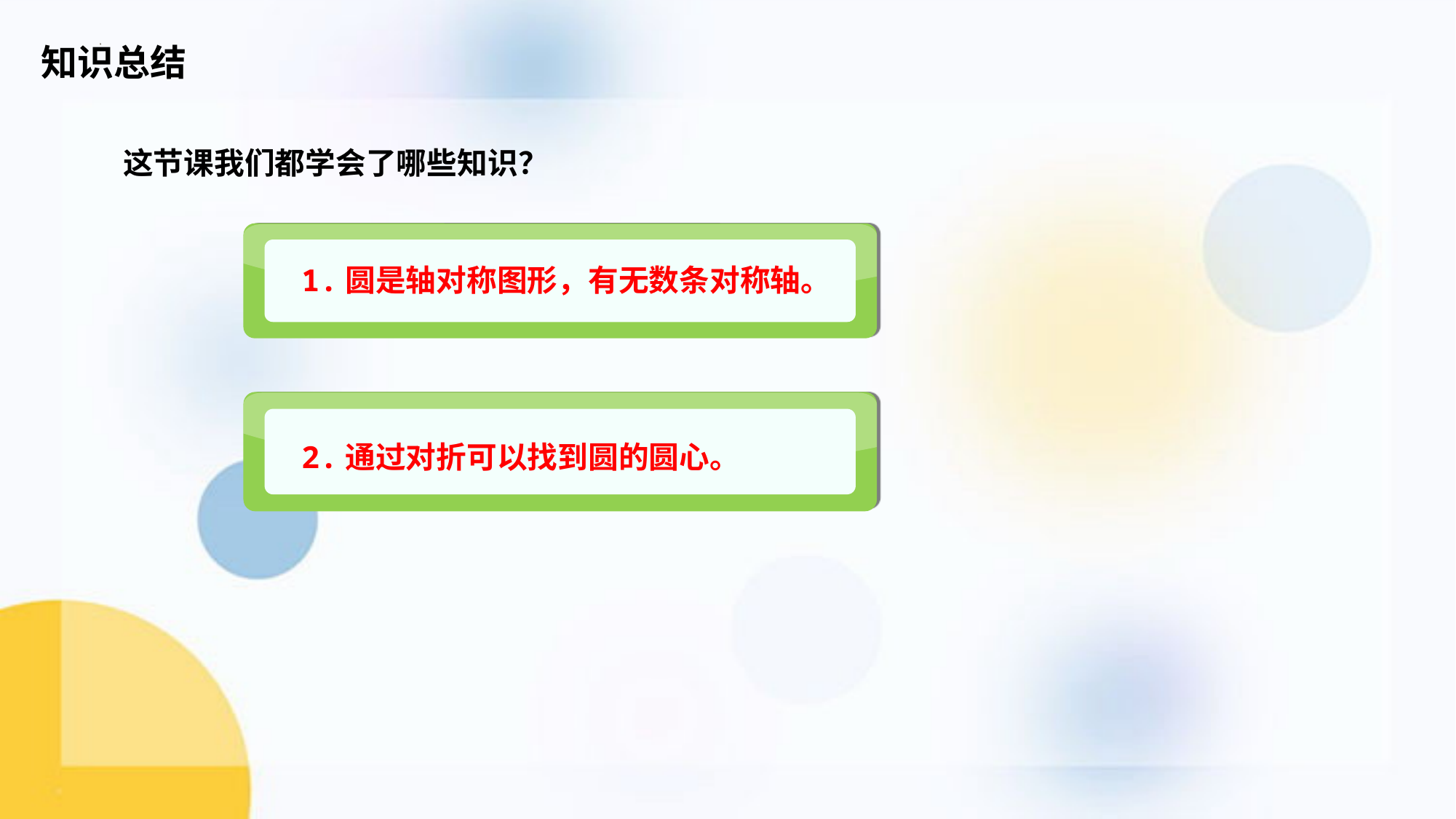

知识总结
这节课我们都学会了哪些知识？

1.圆是轴对称图形，有无数条对称轴。

2.通过对折可以找到圆的圆心。